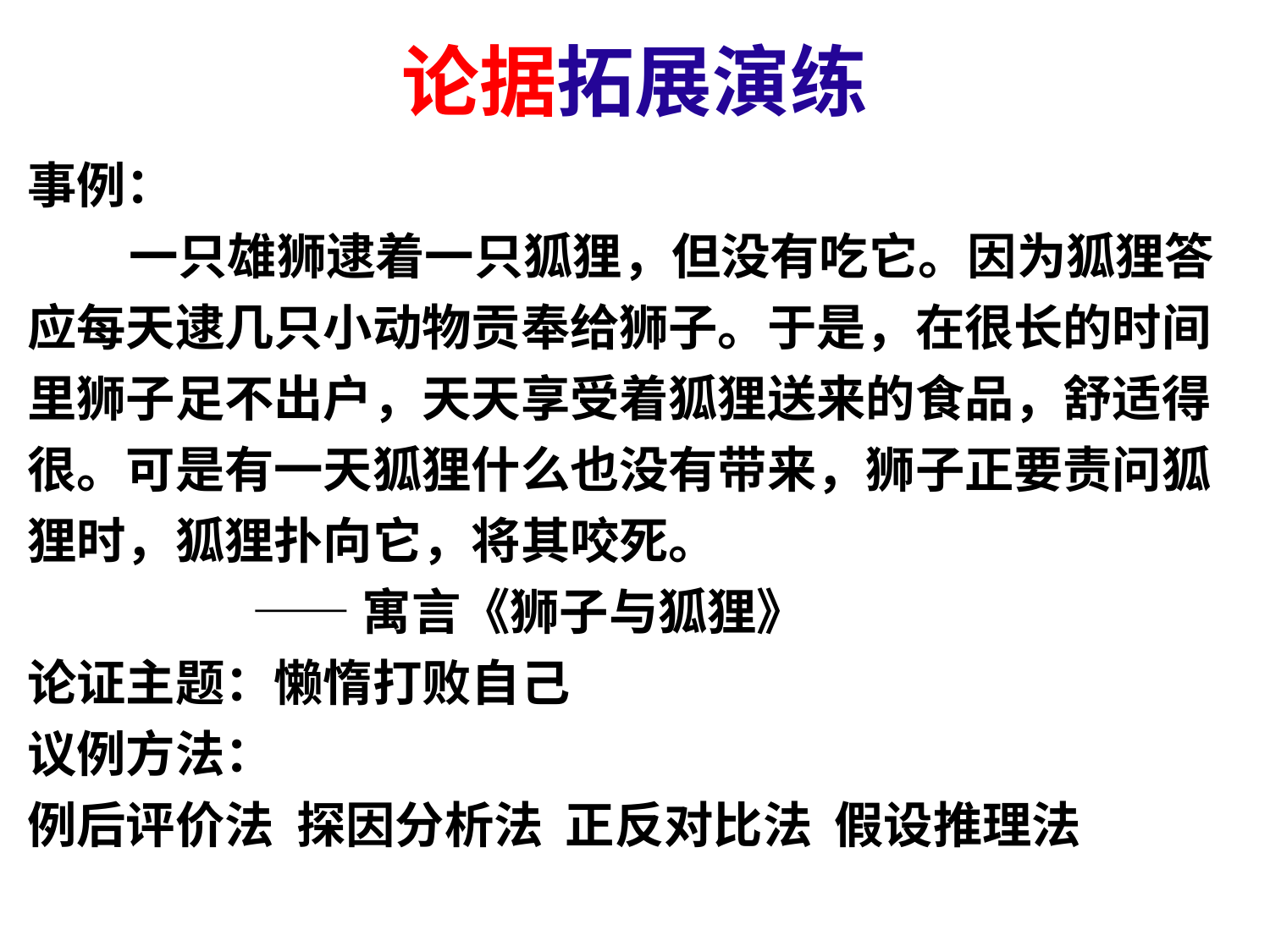

# 论据拓展演练
事例：
        一只雄狮逮着一只狐狸，但没有吃它。因为狐狸答应每天逮几只小动物贡奉给狮子。于是，在很长的时间里狮子足不出户，天天享受着狐狸送来的食品，舒适得很。可是有一天狐狸什么也没有带来，狮子正要责问狐狸时，狐狸扑向它，将其咬死。
                    ——寓言《狮子与狐狸》
论证主题：懒惰打败自己
议例方法：
例后评价法  探因分析法  正反对比法  假设推理法